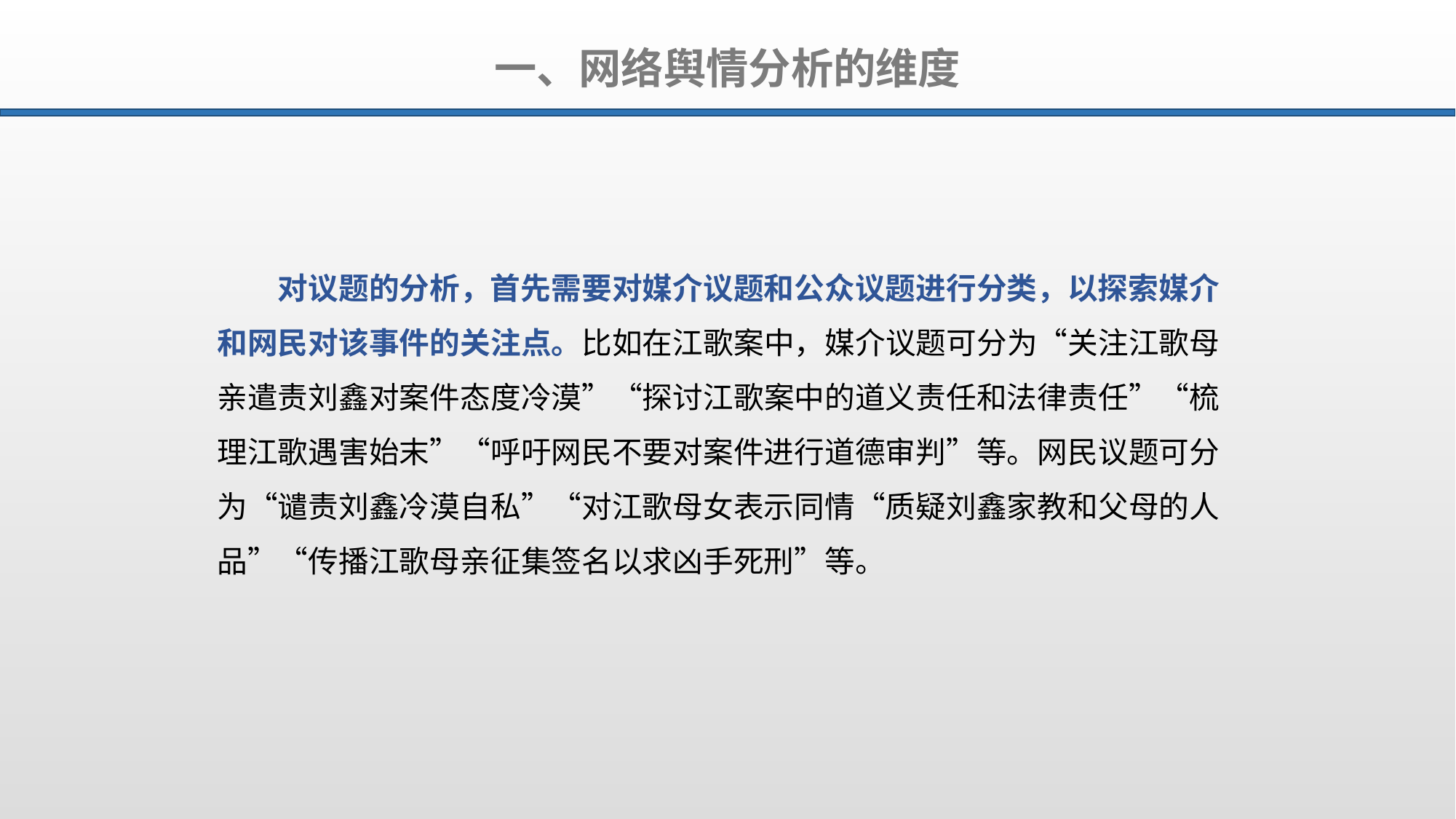

一、网络舆情分析的维度

对议题的分析，首先需要对媒介议题和公众议题进行分类，以探索媒介和网民对该事件的关注点。比如在江歌案中，媒介议题可分为“关注江歌母亲遣责刘鑫对案件态度冷漠”“探讨江歌案中的道义责任和法律责任”“梳理江歌遇害始末”“呼吁网民不要对案件进行道德审判”等。网民议题可分为“谴责刘鑫冷漠自私”“对江歌母女表示同情“质疑刘鑫家教和父母的人品”“传播江歌母亲征集签名以求凶手死刑”等。